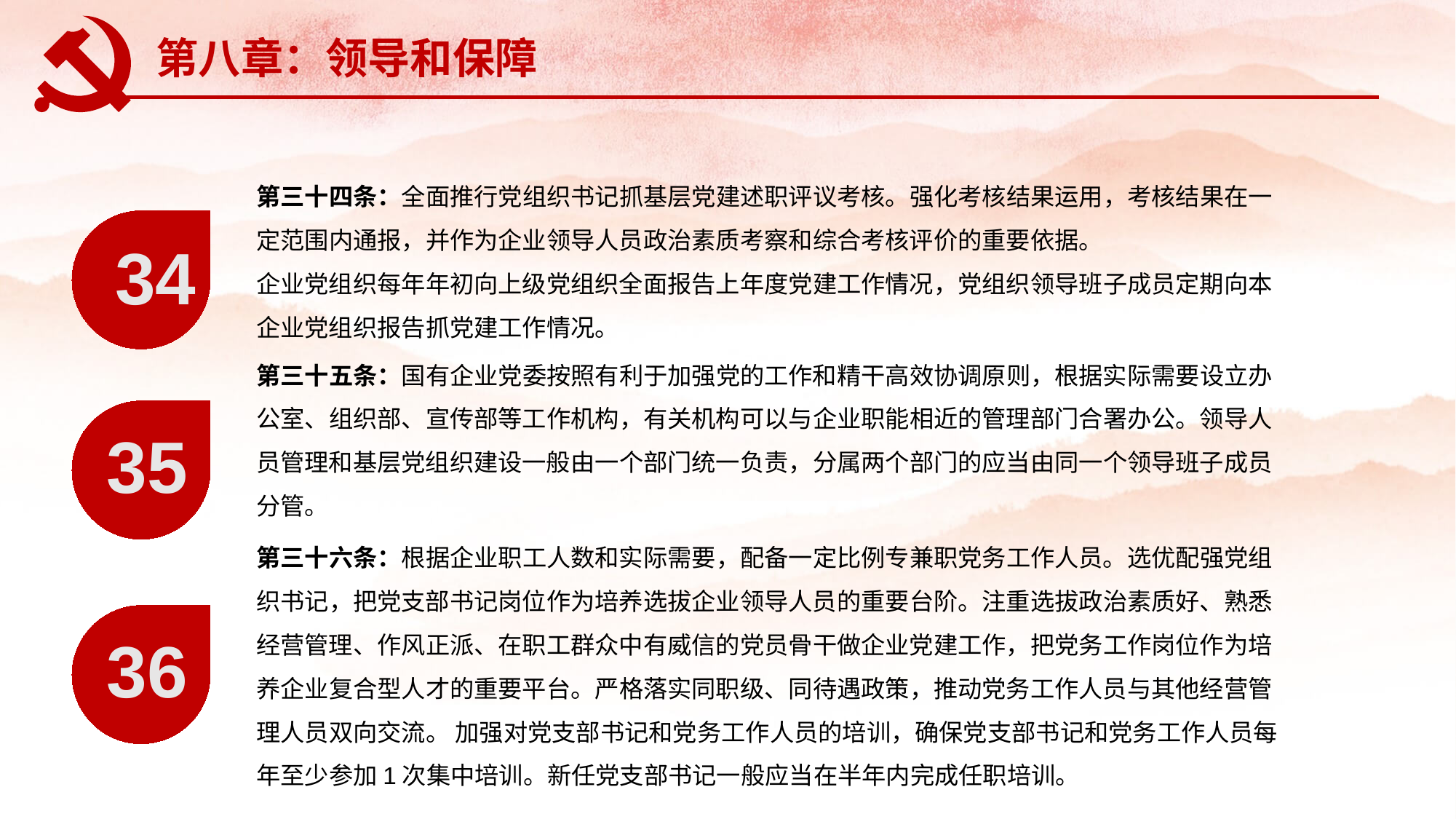

第八章：领导和保障
第三十四条：全面推行党组织书记抓基层党建述职评议考核。强化考核结果运用，考核结果在一定范围内通报，并作为企业领导人员政治素质考察和综合考核评价的重要依据。
企业党组织每年年初向上级党组织全面报告上年度党建工作情况，党组织领导班子成员定期向本企业党组织报告抓党建工作情况。

34
第三十五条：国有企业党委按照有利于加强党的工作和精干高效协调原则，根据实际需要设立办公室、组织部、宣传部等工作机构，有关机构可以与企业职能相近的管理部门合署办公。领导人员管理和基层党组织建设一般由一个部门统一负责，分属两个部门的应当由同一个领导班子成员分管。

35
第三十六条：根据企业职工人数和实际需要，配备一定比例专兼职党务工作人员。选优配强党组织书记，把党支部书记岗位作为培养选拔企业领导人员的重要台阶。注重选拔政治素质好、熟悉经营管理、作风正派、在职工群众中有威信的党员骨干做企业党建工作，把党务工作岗位作为培养企业复合型人才的重要平台。严格落实同职级、同待遇政策，推动党务工作人员与其他经营管理人员双向交流。 加强对党支部书记和党务工作人员的培训，确保党支部书记和党务工作人员每年至少参加1次集中培训。新任党支部书记一般应当在半年内完成任职培训。

36